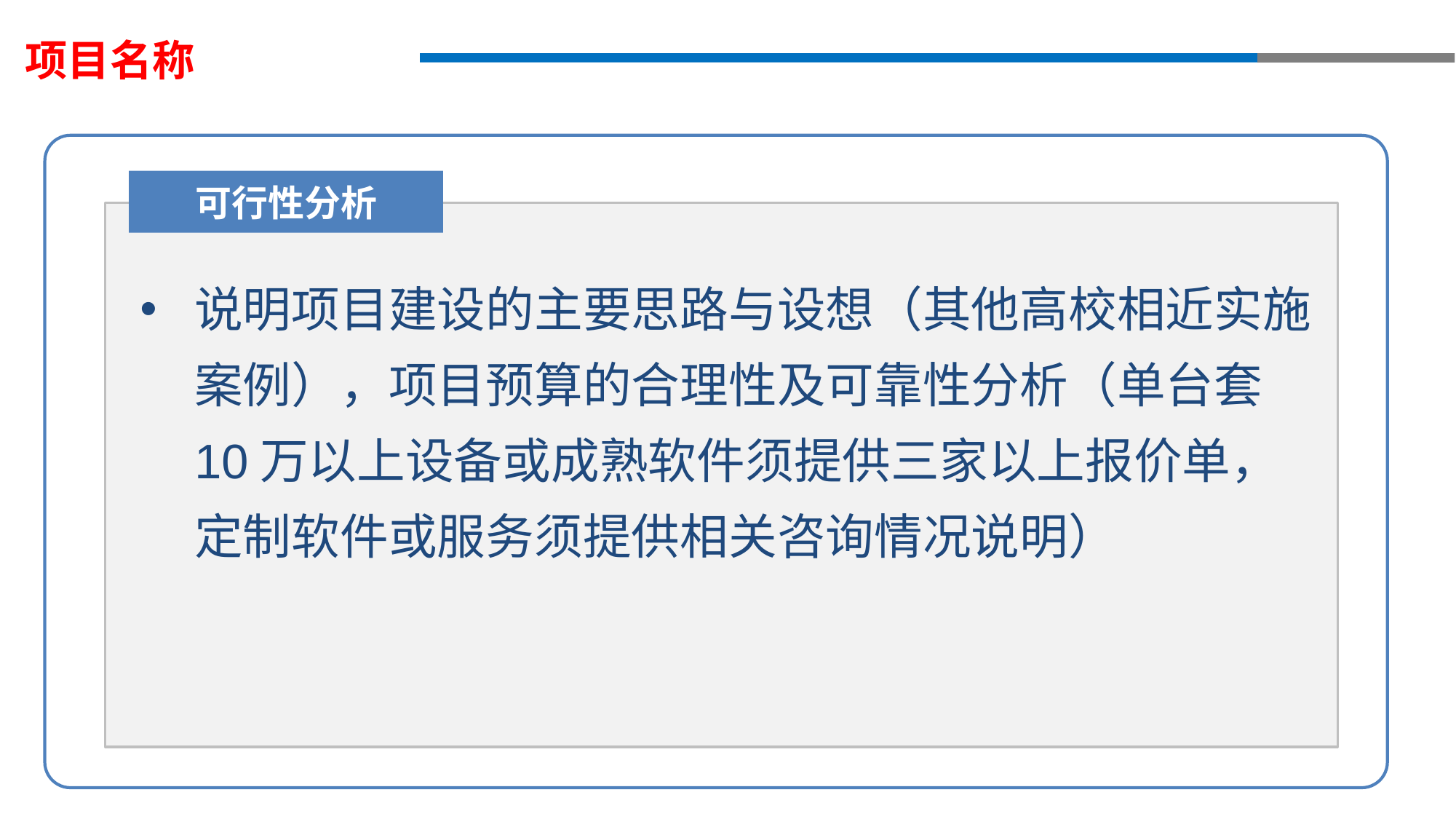

项目名称

可行性分析

说明项目建设的主要思路与设想（其他高校相近实施案例），项目预算的合理性及可靠性分析（单台套10万以上设备或成熟软件须提供三家以上报价单，定制软件或服务须提供相关咨询情况说明）